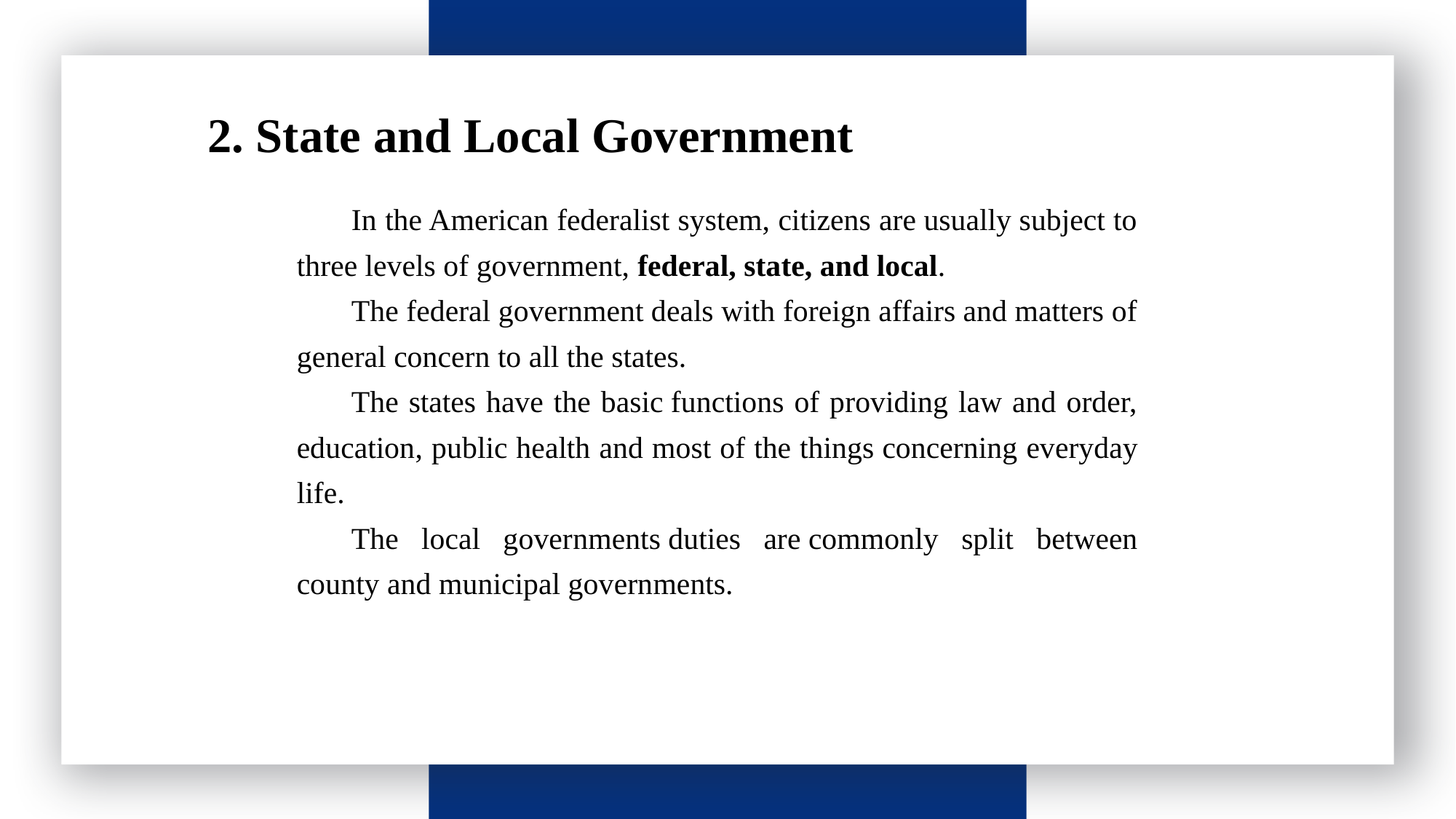

请输入标题
 2. State and Local Government
In the American federalist system, citizens are usually subject to three levels of government, federal, state, and local.
The federal government deals with foreign affairs and matters of general concern to all the states.
The states have the basic functions of providing law and order, education, public health and most of the things concerning everyday life.
The local governments duties are commonly split between county and municipal governments.